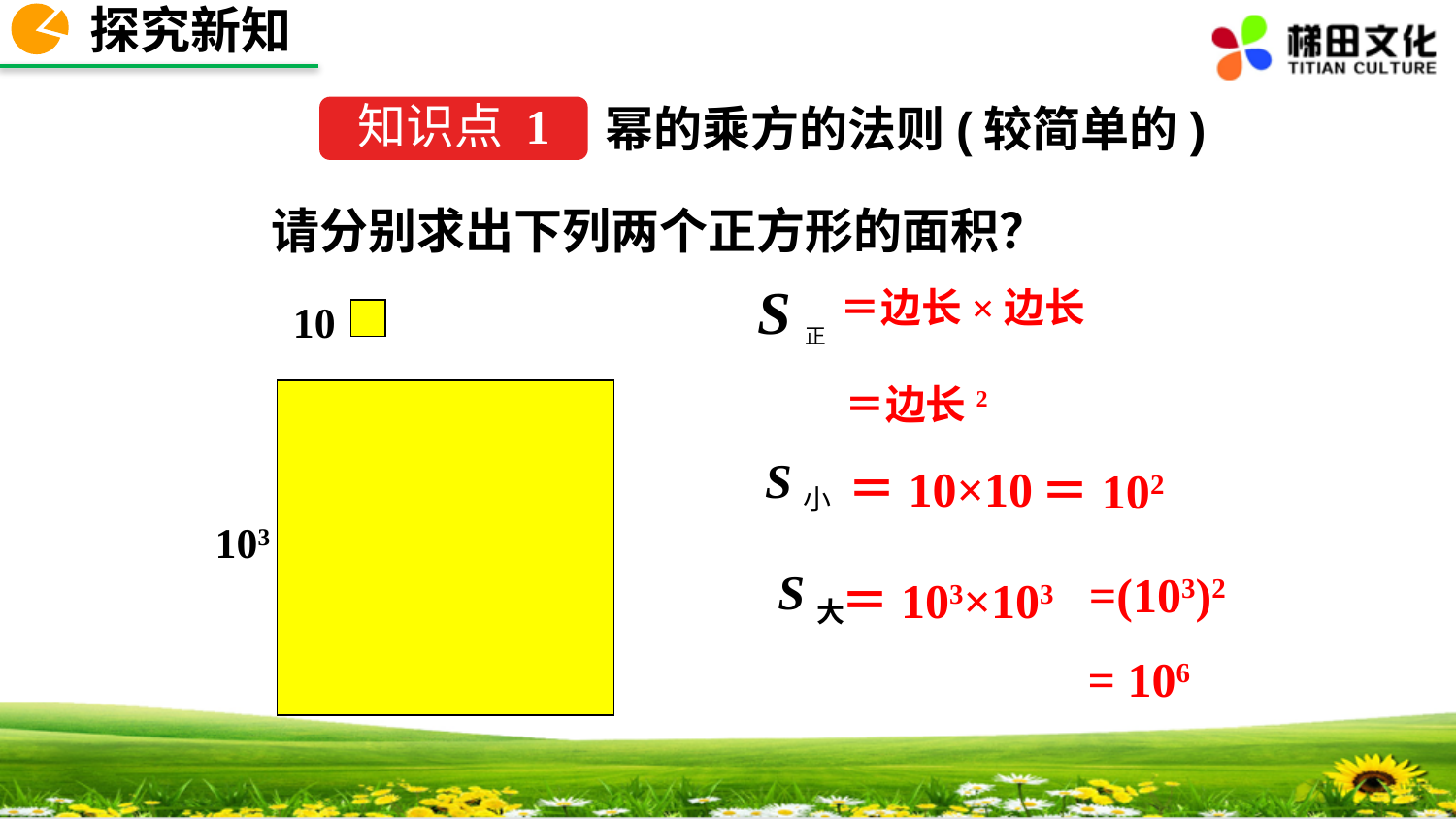

探究新知

幂的乘方的法则(较简单的)

知识点 1
请分别求出下列两个正方形的面积？
S正
＝边长×边长
10

＝边长2

103
S小
＝10×10
＝102
S大
＝103×103
=(103)2
= 106